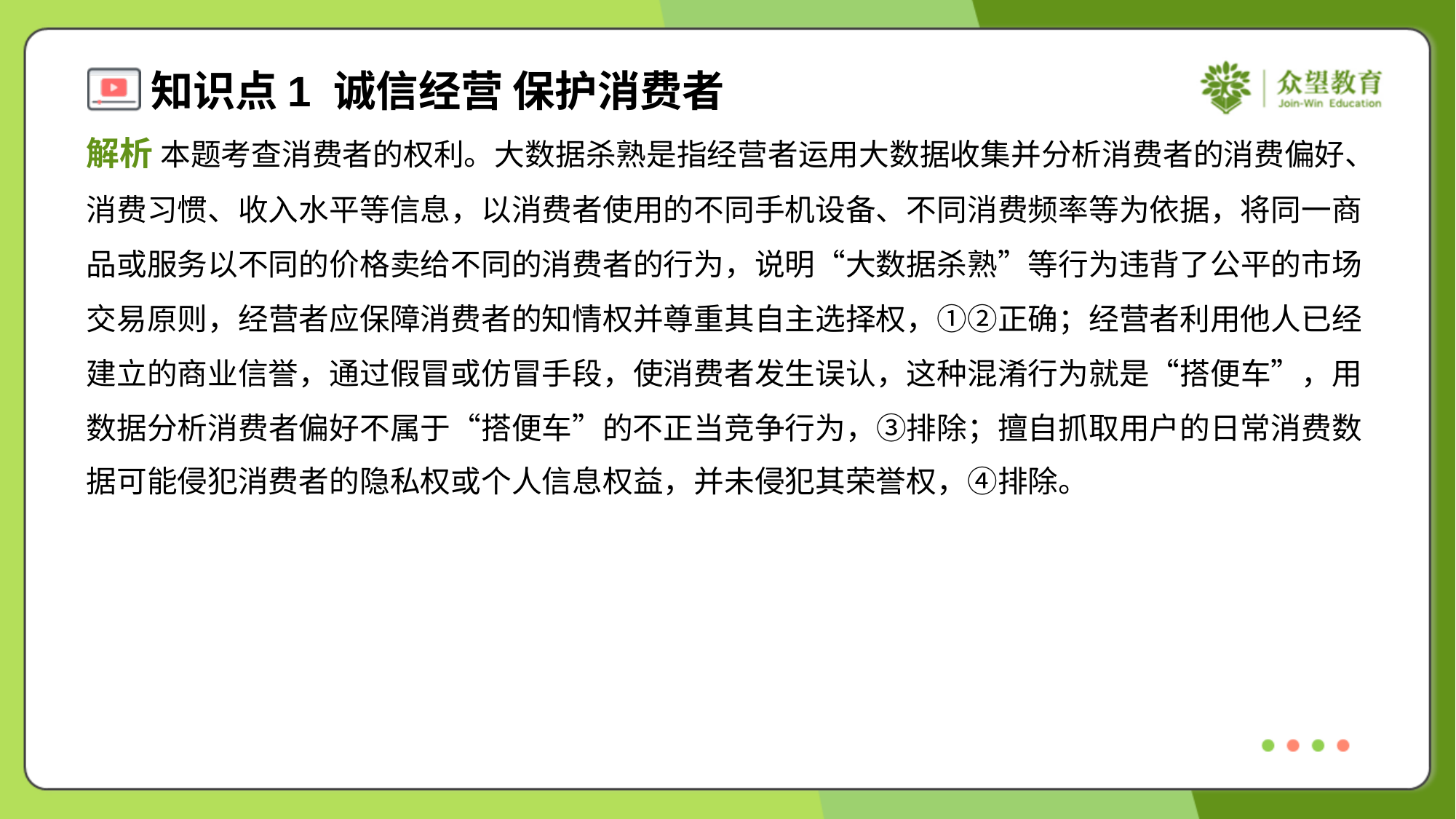

解析 本题考查消费者的权利。大数据杀熟是指经营者运用大数据收集并分析消费者的消费偏好、
消费习惯、收入水平等信息，以消费者使用的不同手机设备、不同消费频率等为依据，将同一商
品或服务以不同的价格卖给不同的消费者的行为，说明“大数据杀熟”等行为违背了公平的市场
交易原则，经营者应保障消费者的知情权并尊重其自主选择权，①②正确；经营者利用他人已经
建立的商业信誉，通过假冒或仿冒手段，使消费者发生误认，这种混淆行为就是“搭便车”，用
数据分析消费者偏好不属于“搭便车”的不正当竞争行为，③排除；擅自抓取用户的日常消费数
据可能侵犯消费者的隐私权或个人信息权益，并未侵犯其荣誉权，④排除。